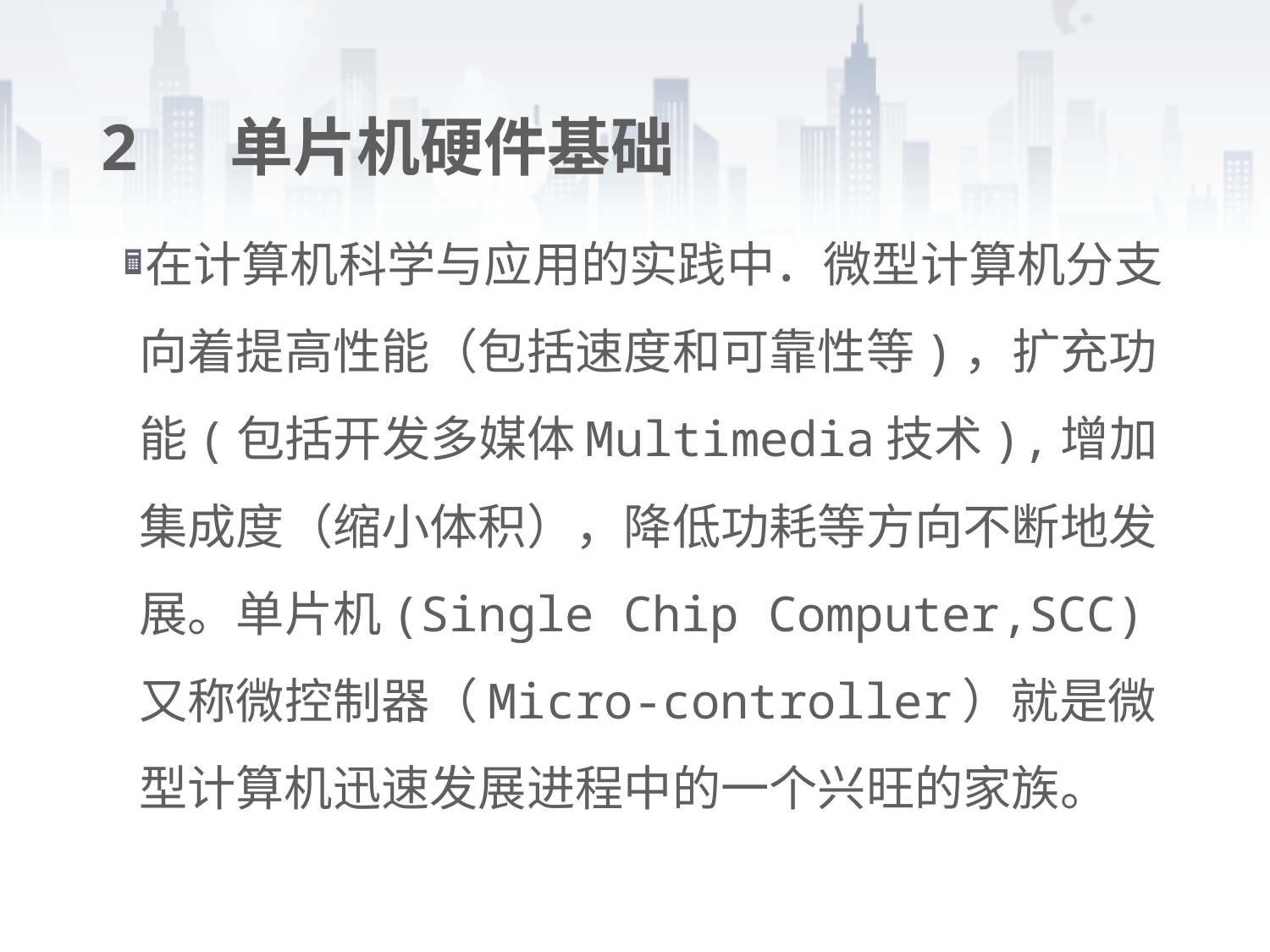

# 2  单片机硬件基础
在计算机科学与应用的实践中．微型计算机分支向着提高性能（包括速度和可靠性等)，扩充功能(包括开发多媒体Multimedia技术),增加集成度（缩小体积），降低功耗等方向不断地发展。单片机(Single Chip Computer,SCC)又称微控制器（Micro-controller）就是微型计算机迅速发展进程中的一个兴旺的家族。